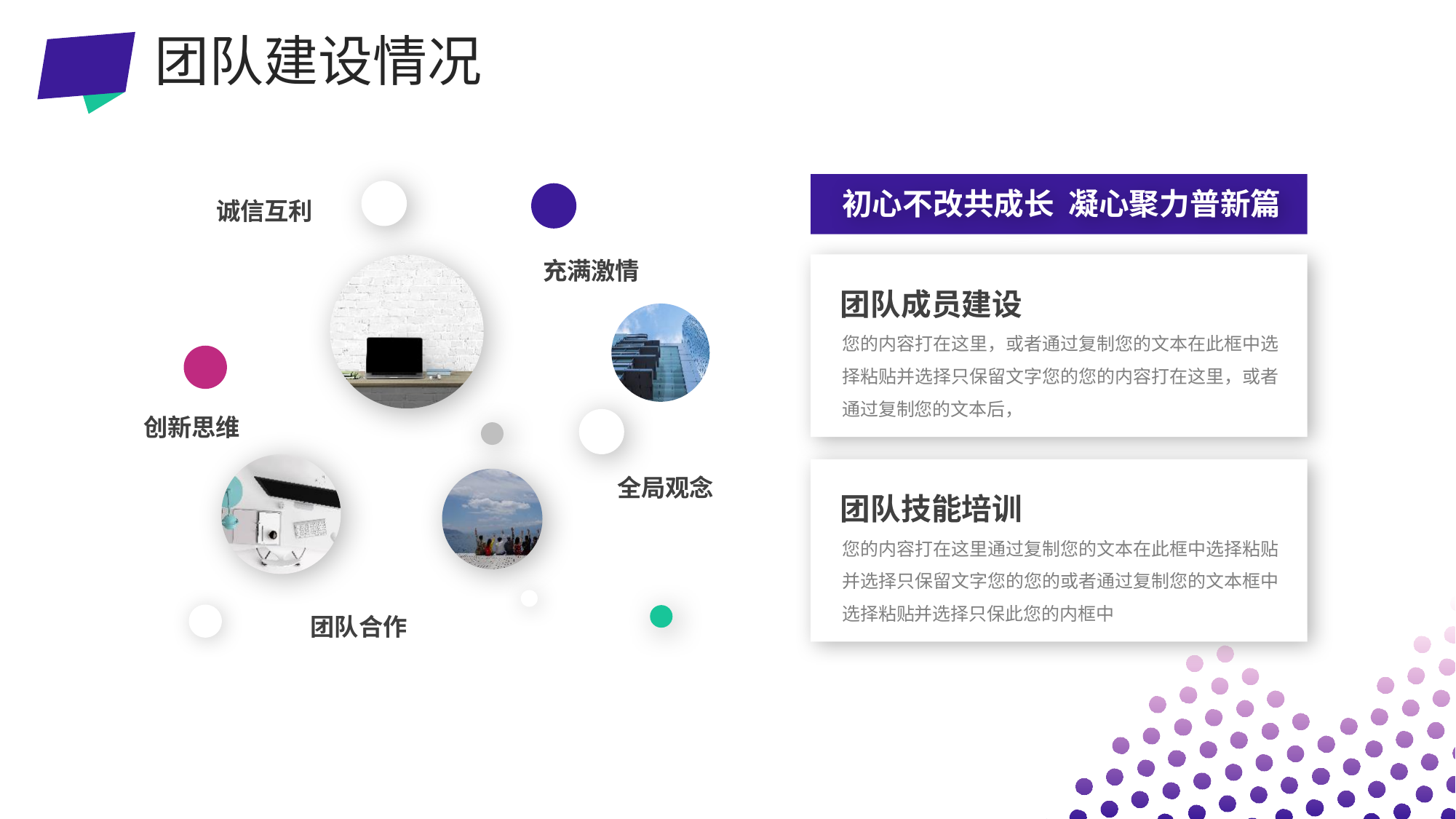

团队建设情况

  初心不改共成长  凝心聚力普新篇

诚信互利
充满激情

创新思维

全局观念

团队合作

团队成员建设
您的内容打在这里，或者通过复制您的文本在此框中选择粘贴并选择只保留文字您的您的内容打在这里，或者通过复制您的文本后，

团队技能培训
您的内容打在这里通过复制您的文本在此框中选择粘贴并选择只保留文字您的您的或者通过复制您的文本框中选择粘贴并选择只保此您的内框中